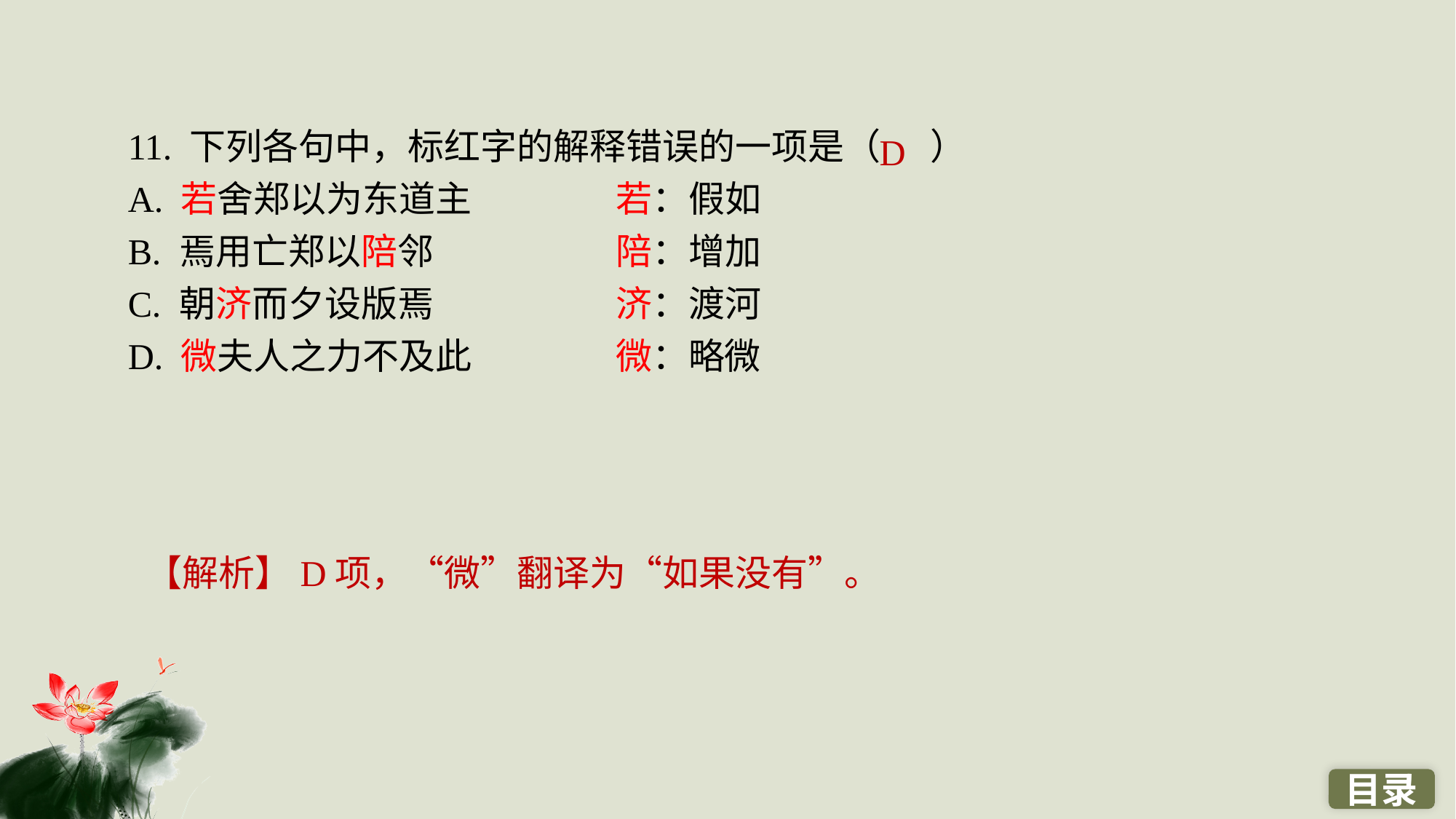

11. 下列各句中，标红字的解释错误的一项是（      ）
A. 若舍郑以为东道主　　	 若：假如
B. 焉用亡郑以陪邻　　　 	 陪：增加
C. 朝济而夕设版焉　　　 	 济：渡河
D. 微夫人之力不及此　　 	 微：略微
D
【解析】D项，“微”翻译为“如果没有”。